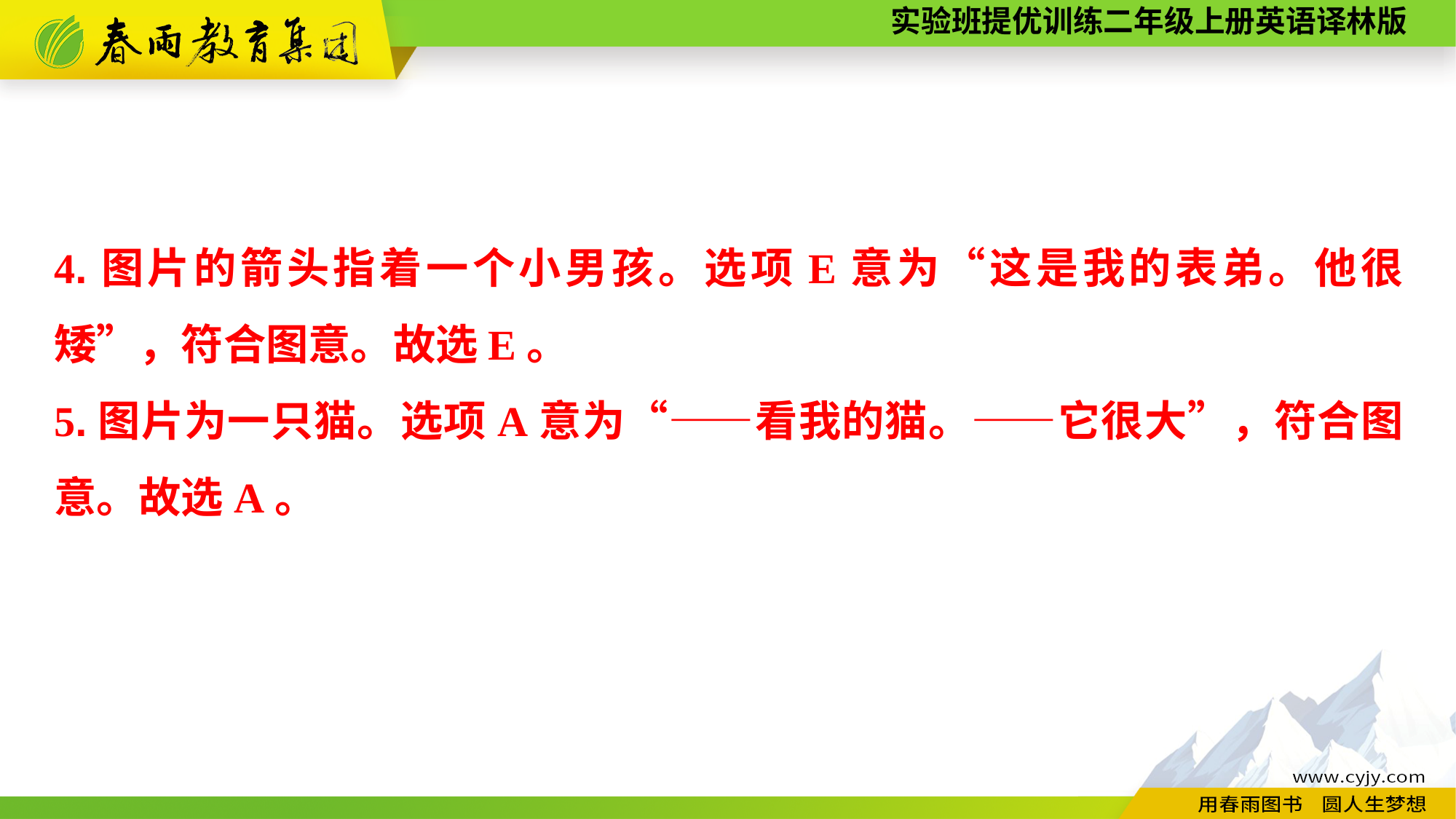

4.图片的箭头指着一个小男孩。选项E意为“这是我的表弟。他很矮”，符合图意。故选E。
5.图片为一只猫。选项A意为“——看我的猫。——它很大”，符合图意。故选A。